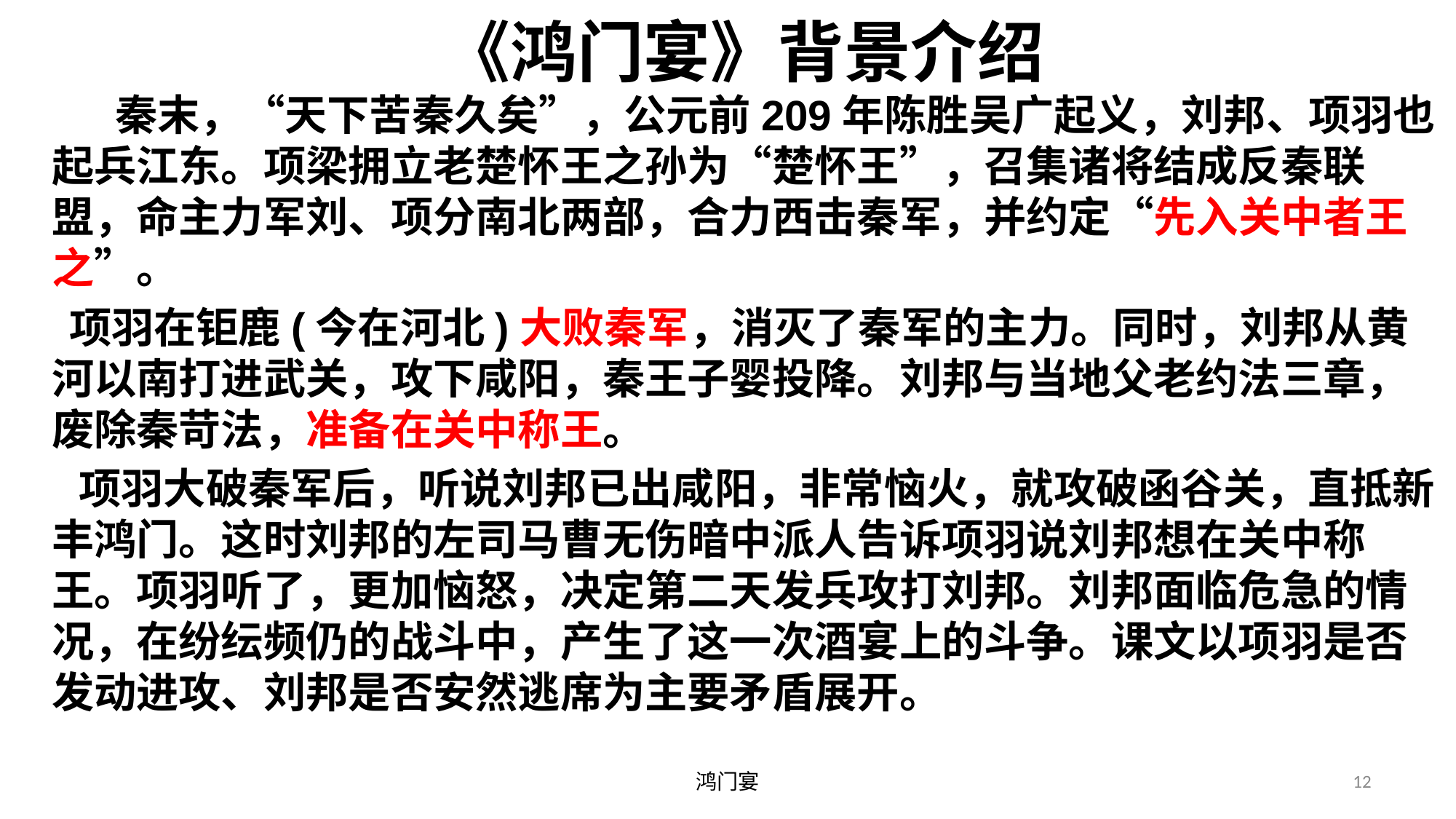

# 《鸿门宴》背景介绍
 　　秦末，“天下苦秦久矣”，公元前209年陈胜吴广起义，刘邦、项羽也起兵江东。项梁拥立老楚怀王之孙为“楚怀王”，召集诸将结成反秦联盟，命主力军刘、项分南北两部，合力西击秦军，并约定“先入关中者王之”。
     项羽在钜鹿(今在河北)大败秦军，消灭了秦军的主力。同时，刘邦从黄河以南打进武关，攻下咸阳，秦王子婴投降。刘邦与当地父老约法三章，废除秦苛法，准备在关中称王。
      项羽大破秦军后，听说刘邦已出咸阳，非常恼火，就攻破函谷关，直抵新丰鸿门。这时刘邦的左司马曹无伤暗中派人告诉项羽说刘邦想在关中称王。项羽听了，更加恼怒，决定第二天发兵攻打刘邦。刘邦面临危急的情况，在纷纭频仍的战斗中，产生了这一次酒宴上的斗争。课文以项羽是否发动进攻、刘邦是否安然逃席为主要矛盾展开。
鸿门宴
12